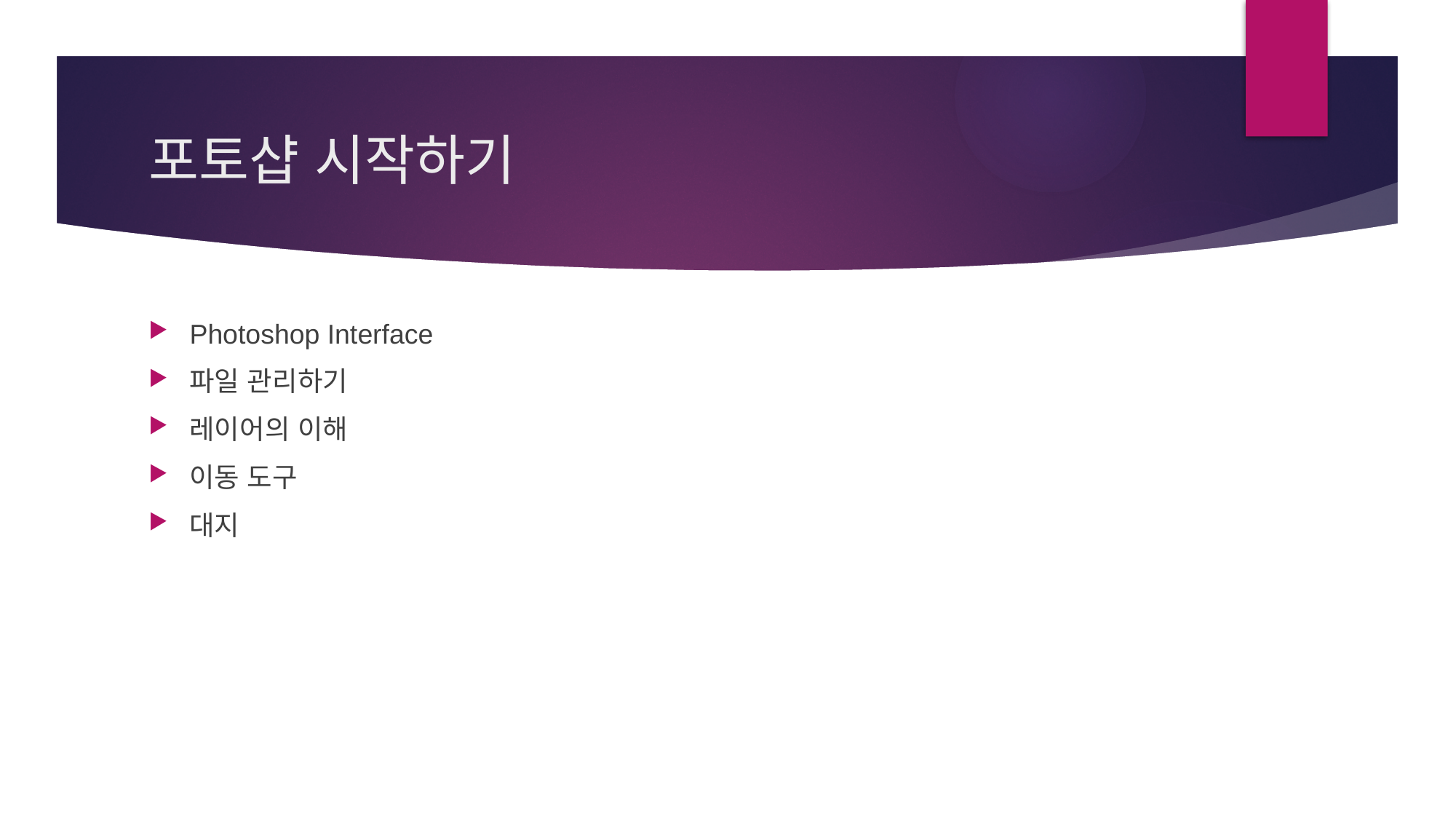

# 포토샵 시작하기
Photoshop Interface
파일 관리하기
레이어의 이해
이동 도구
대지